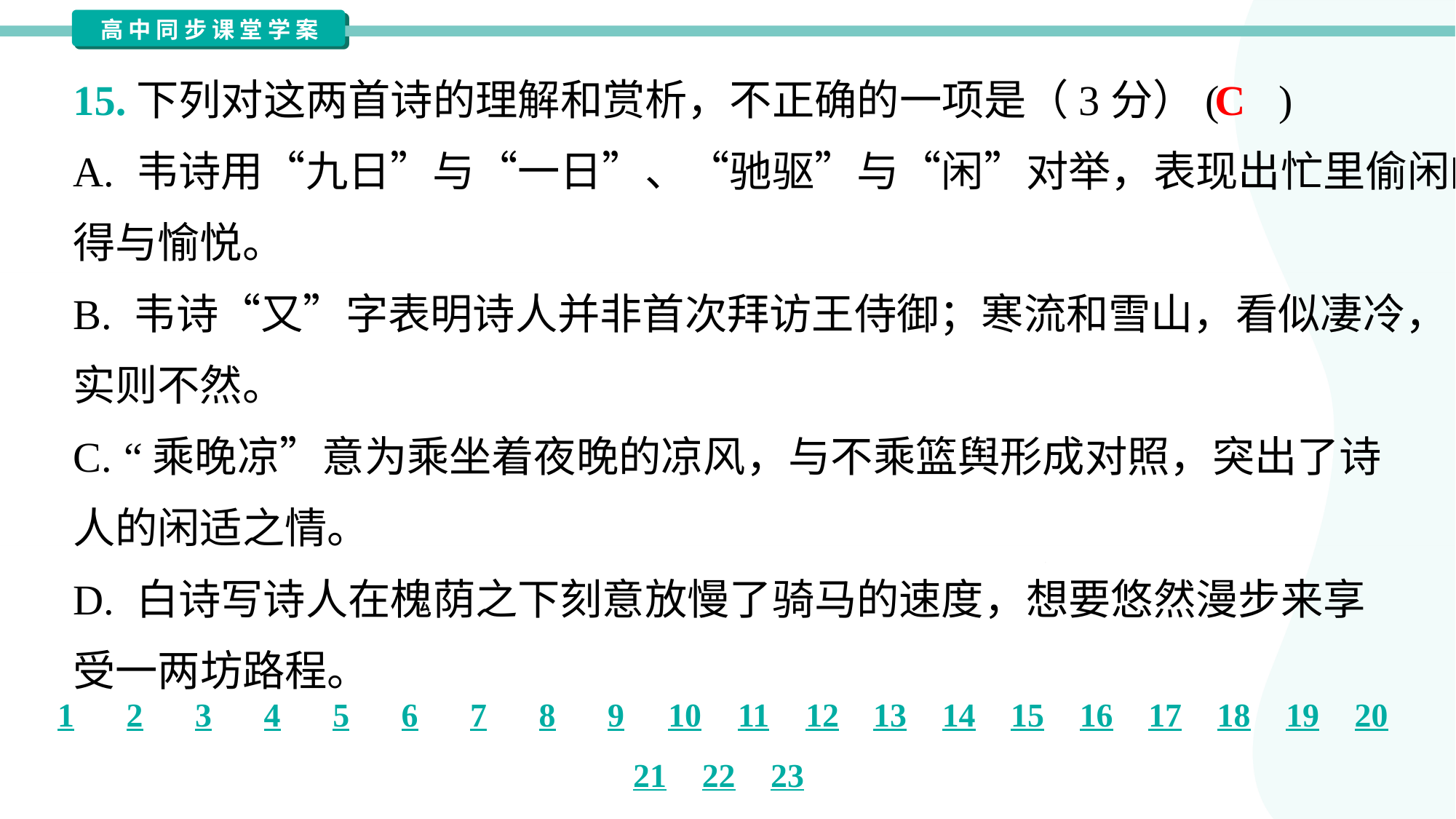

15.下列对这两首诗的理解和赏析，不正确的一项是（3分）(     )
C
A. 韦诗用“九日”与“一日”、“驰驱”与“闲”对举，表现出忙里偷闲的难
得与愉悦。
B. 韦诗“又”字表明诗人并非首次拜访王侍御；寒流和雪山，看似凄冷，
实则不然。
C. “乘晚凉”意为乘坐着夜晚的凉风，与不乘篮舆形成对照，突出了诗
人的闲适之情。
D. 白诗写诗人在槐荫之下刻意放慢了骑马的速度，想要悠然漫步来享
受一两坊路程。